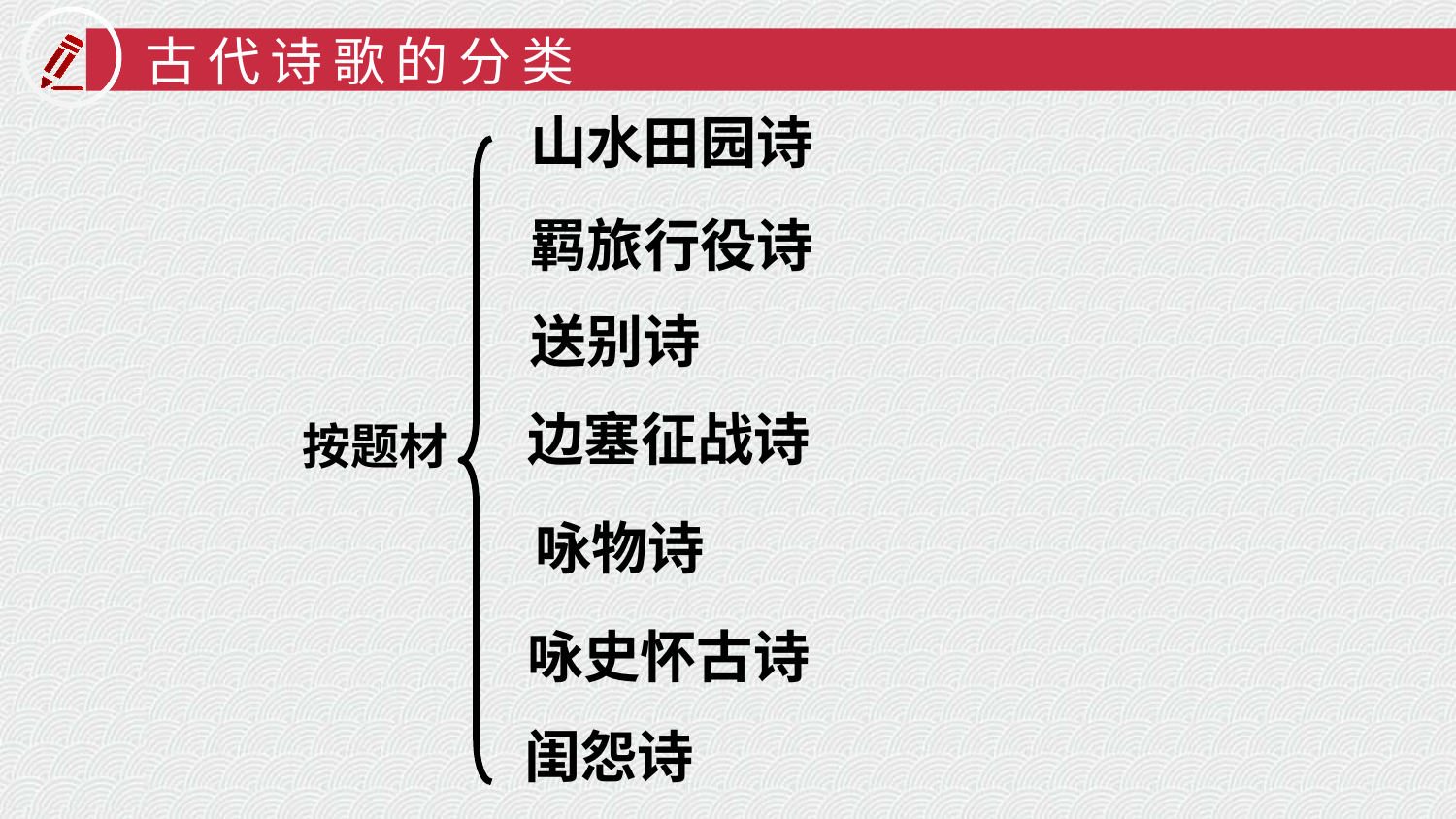

古代诗歌的分类

山水田园诗

羁旅行役诗
送别诗
边塞征战诗
按题材
咏物诗
咏史怀古诗
闺怨诗